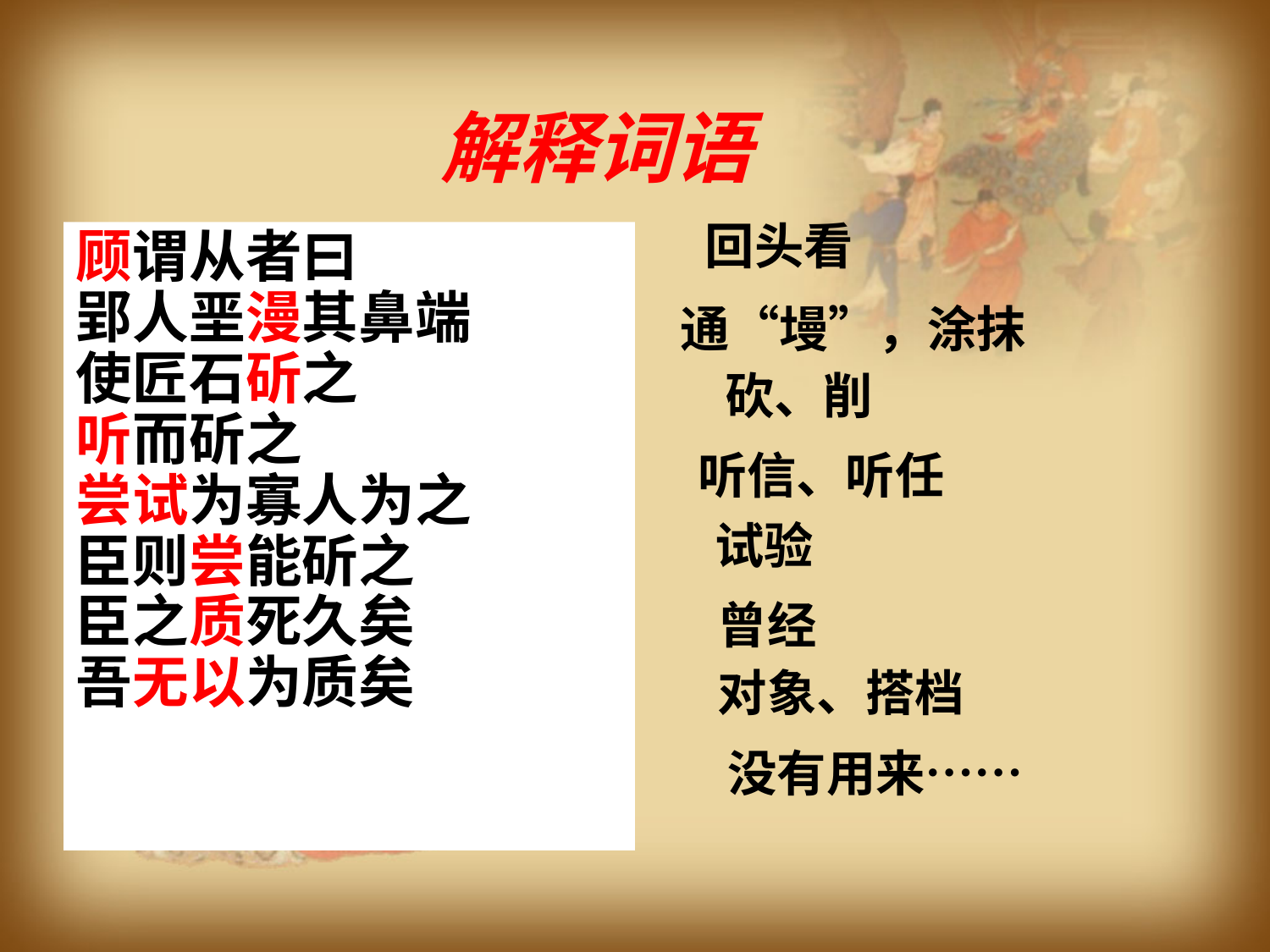

解释词语
回头看
顾谓从者曰
郢人垩漫其鼻端
使匠石斫之
听而斫之
尝试为寡人为之
臣则尝能斫之
臣之质死久矣
吾无以为质矣

通“墁”，涂抹
砍、削
听信、听任
试验
曾经
对象、搭档
没有用来……